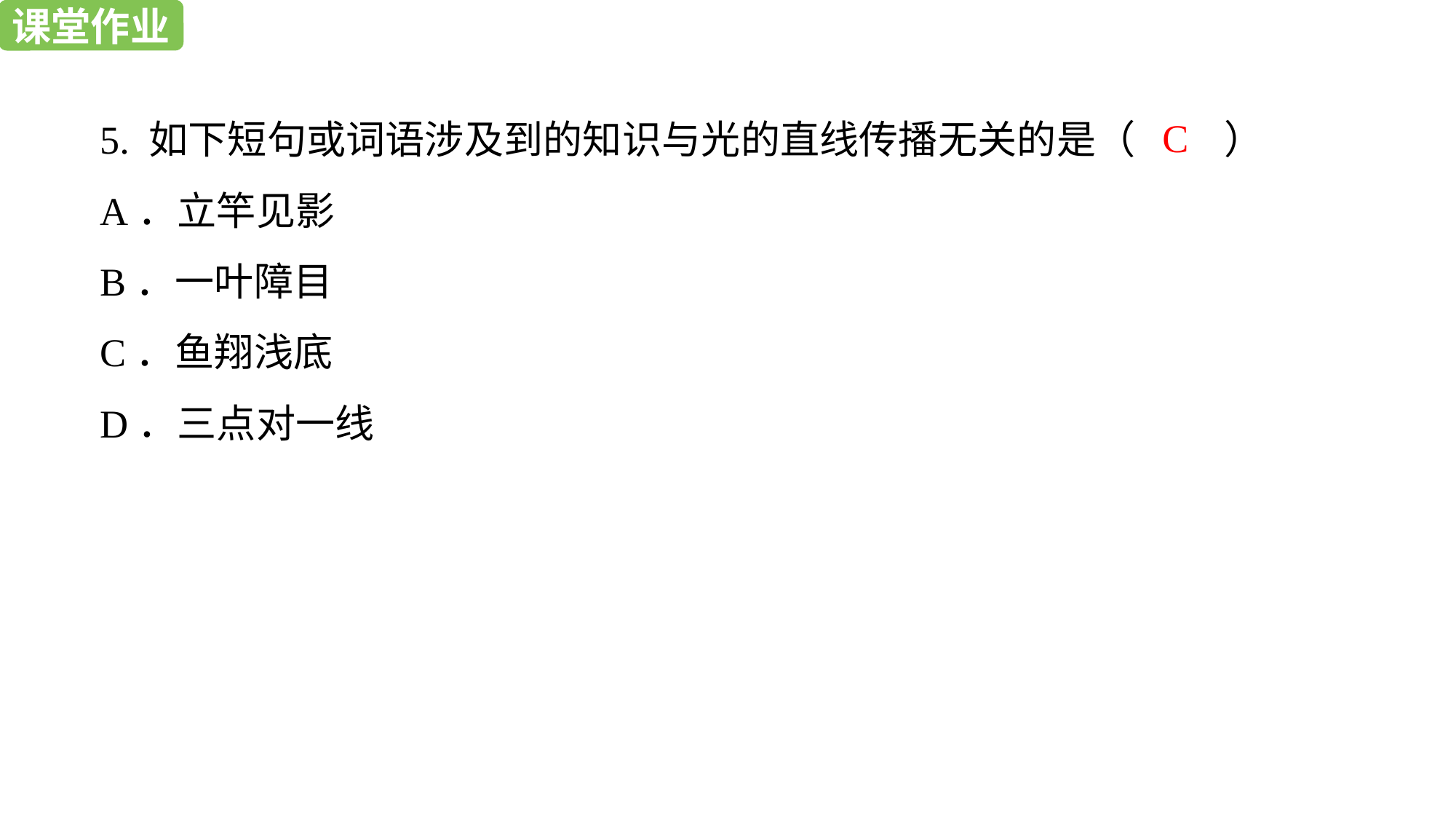

课堂作业
课堂作业
5. 如下短句或词语涉及到的知识与光的直线传播无关的是（          ）
A．立竿见影
B．一叶障目
C．鱼翔浅底
D．三点对一线
C